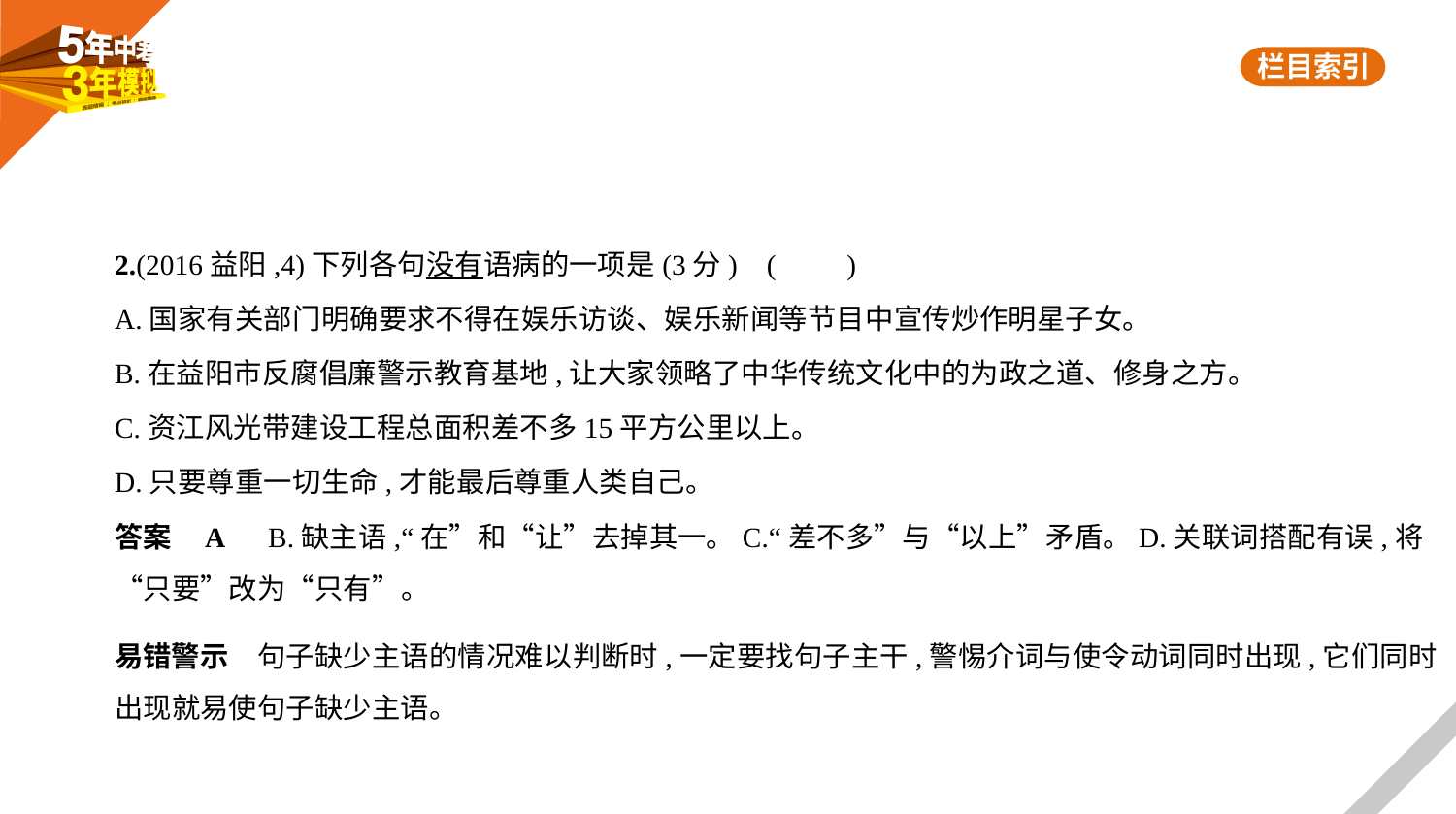

2.(2016益阳,4)下列各句没有语病的一项是(3分) (　　)
A.国家有关部门明确要求不得在娱乐访谈、娱乐新闻等节目中宣传炒作明星子女。
B.在益阳市反腐倡廉警示教育基地,让大家领略了中华传统文化中的为政之道、修身之方。
C.资江风光带建设工程总面积差不多15平方公里以上。
D.只要尊重一切生命,才能最后尊重人类自己。
答案    A　B.缺主语,“在”和“让”去掉其一。C.“差不多”与“以上”矛盾。D.关联词搭配有误,将
“只要”改为“只有”。
易错警示　句子缺少主语的情况难以判断时,一定要找句子主干,警惕介词与使令动词同时出现,它们同时
出现就易使句子缺少主语。